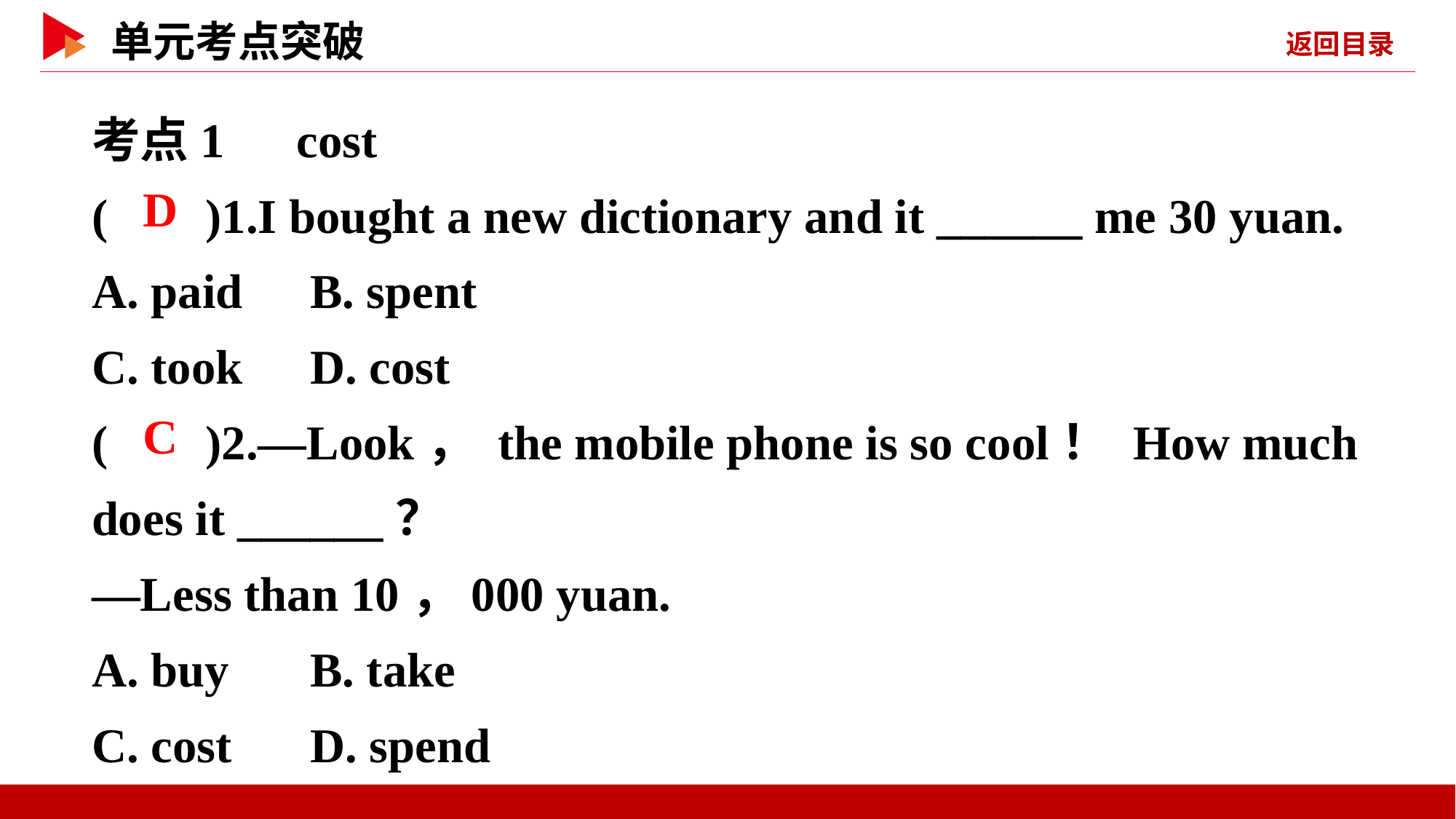

考点1　cost
(        )1.I bought a new dictionary and it ______ me 30 yuan.
A. paid	B. spent
C. took	D. cost
(        )2.—Look， the mobile phone is so cool！ How much does it ______？
—Less than 10，000 yuan.
A. buy	B. take
C. cost	D. spend
   D
   C